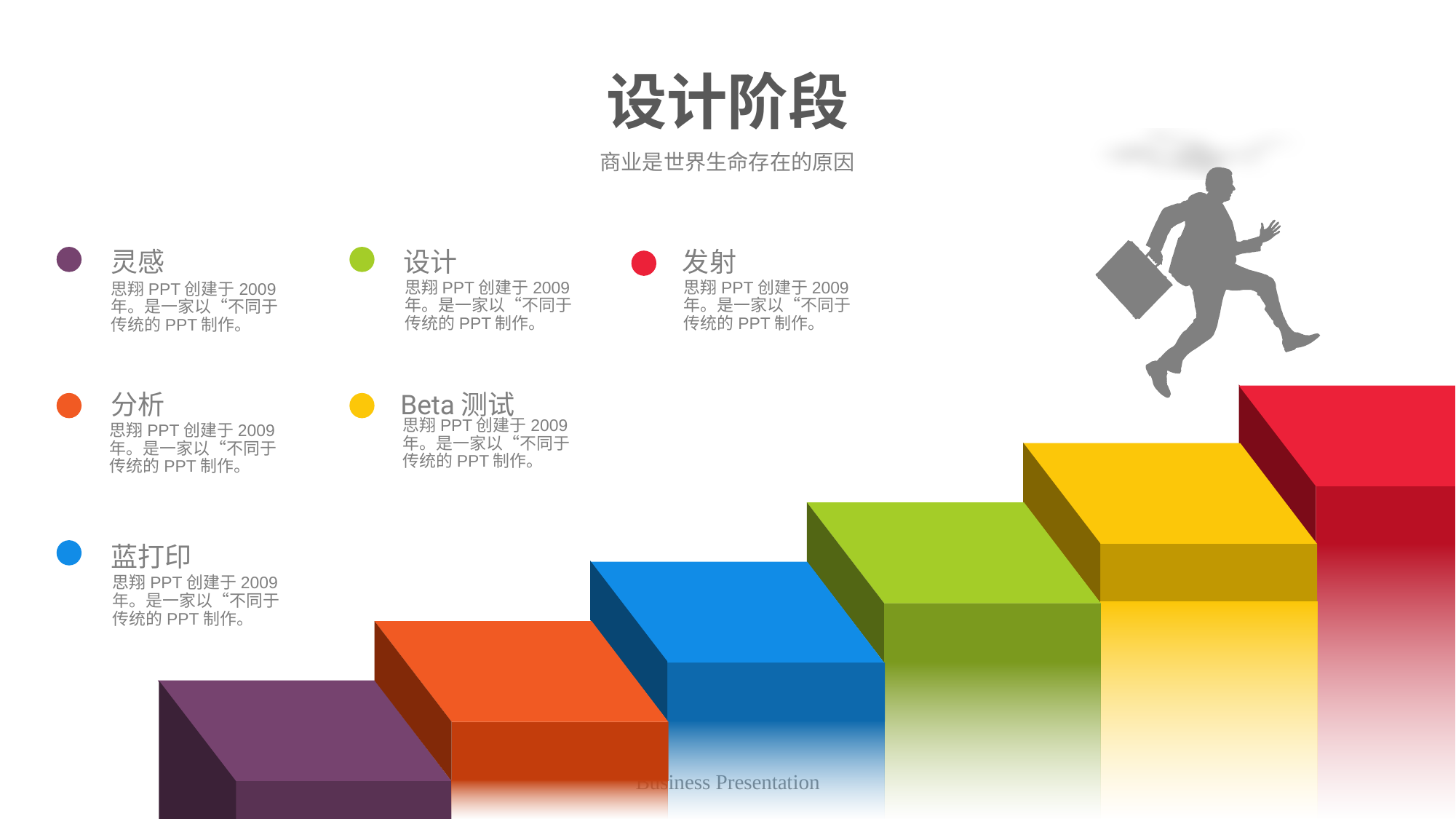

# 设计阶段
商业是世界生命存在的原因

灵感
设计
发射

思翔PPT创建于2009年。是一家以“不同于传统的PPT制作。
思翔PPT创建于2009年。是一家以“不同于传统的PPT制作。
思翔PPT创建于2009年。是一家以“不同于传统的PPT制作。

分析
Beta测试

思翔PPT创建于2009年。是一家以“不同于传统的PPT制作。
思翔PPT创建于2009年。是一家以“不同于传统的PPT制作。
蓝打印

思翔PPT创建于2009年。是一家以“不同于传统的PPT制作。
Business Presentation
32